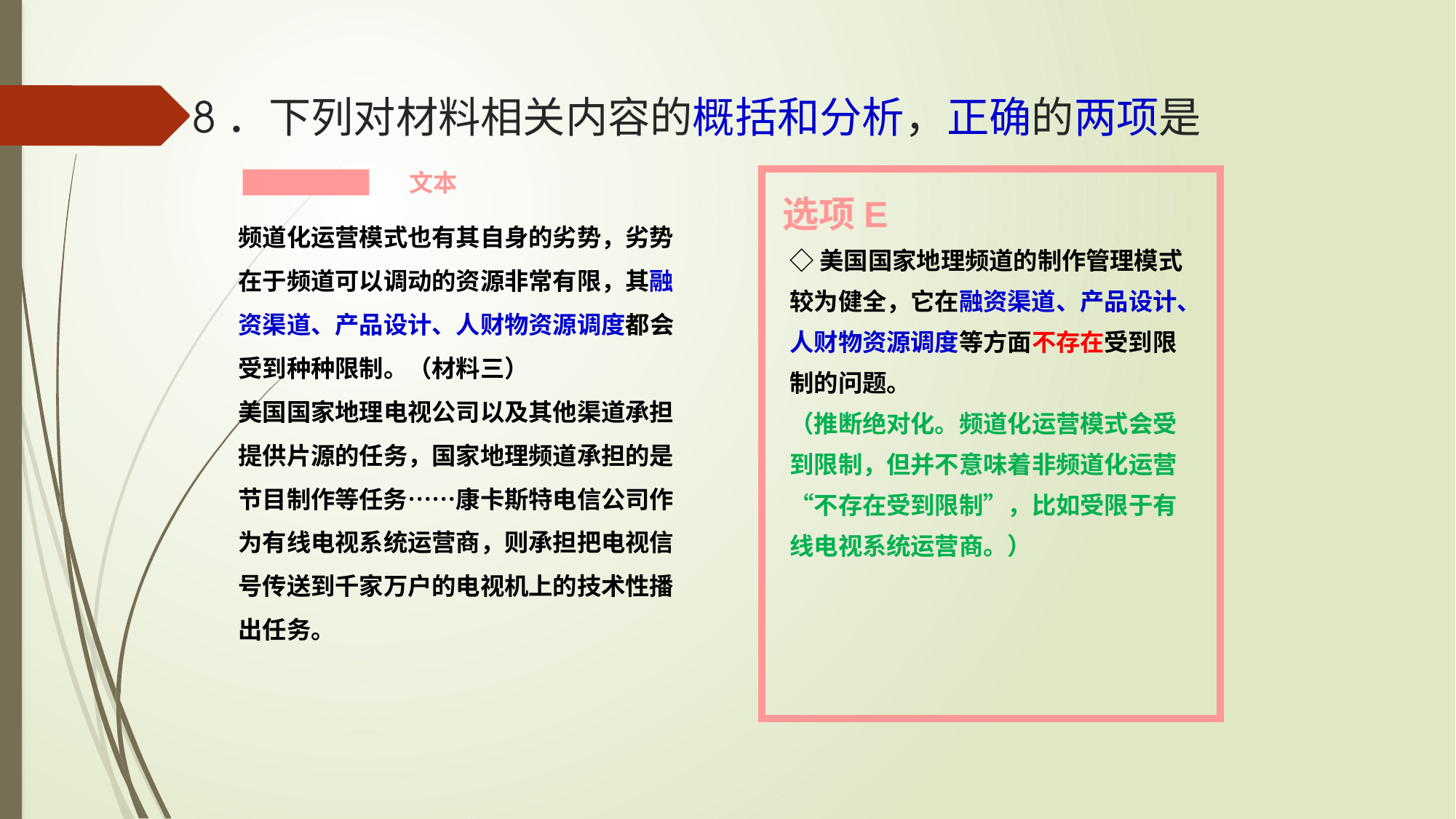

# 8．下列对材料相关内容的概括和分析，正确的两项是
文本

选项E
频道化运营模式也有其自身的劣势，劣势在于频道可以调动的资源非常有限，其融资渠道、产品设计、人财物资源调度都会受到种种限制。（材料三）
美国国家地理电视公司以及其他渠道承担提供片源的任务，国家地理频道承担的是节目制作等任务……康卡斯特电信公司作为有线电视系统运营商，则承担把电视信号传送到千家万户的电视机上的技术性播出任务。
◇美国国家地理频道的制作管理模式较为健全，它在融资渠道、产品设计、人财物资源调度等方面不存在受到限制的问题。
（推断绝对化。频道化运营模式会受到限制，但并不意味着非频道化运营“不存在受到限制”，比如受限于有线电视系统运营商。）